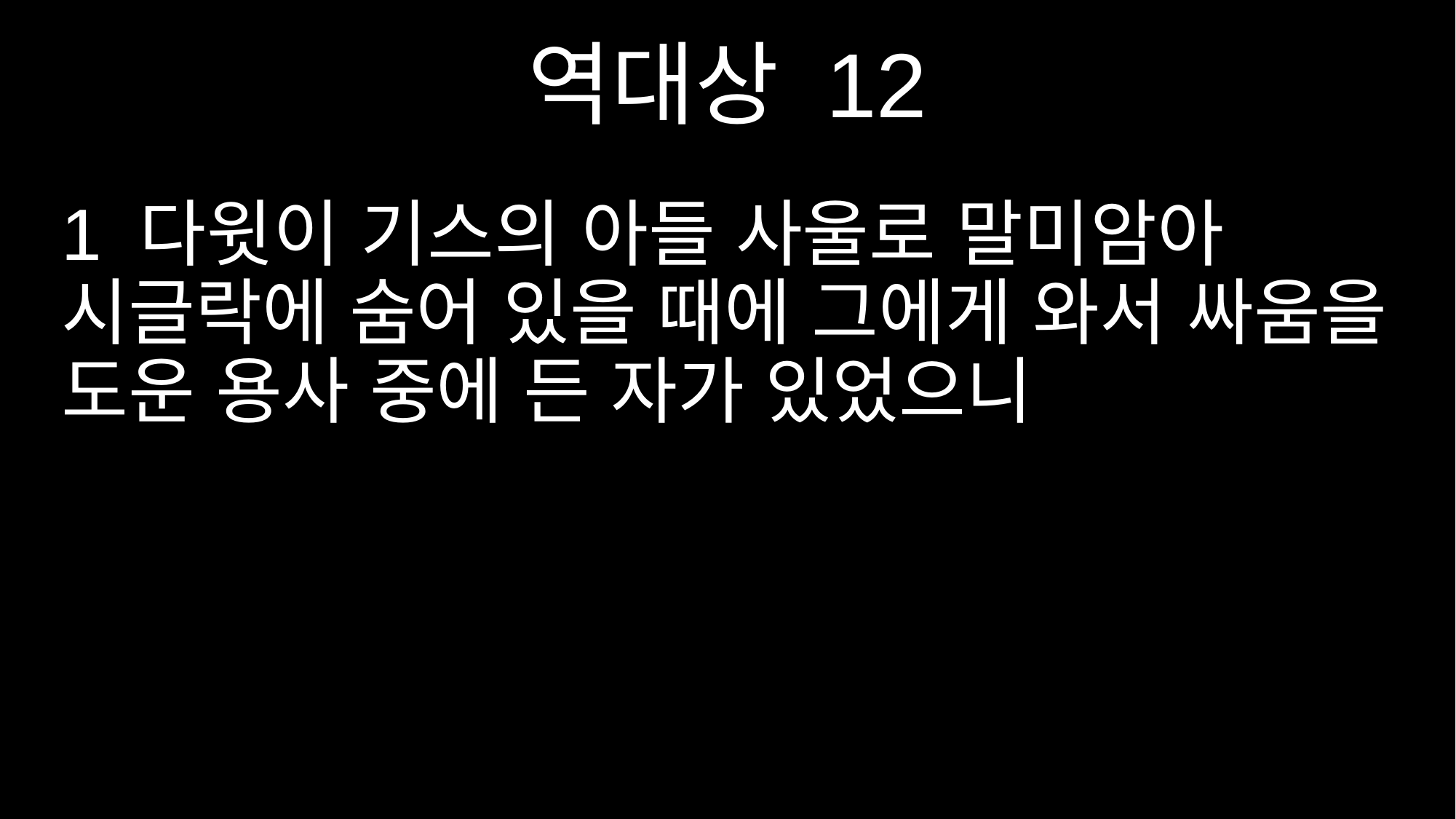

역대상 12
1 다윗이 기스의 아들 사울로 말미암아 시글락에 숨어 있을 때에 그에게 와서 싸움을 도운 용사 중에 든 자가 있었으니